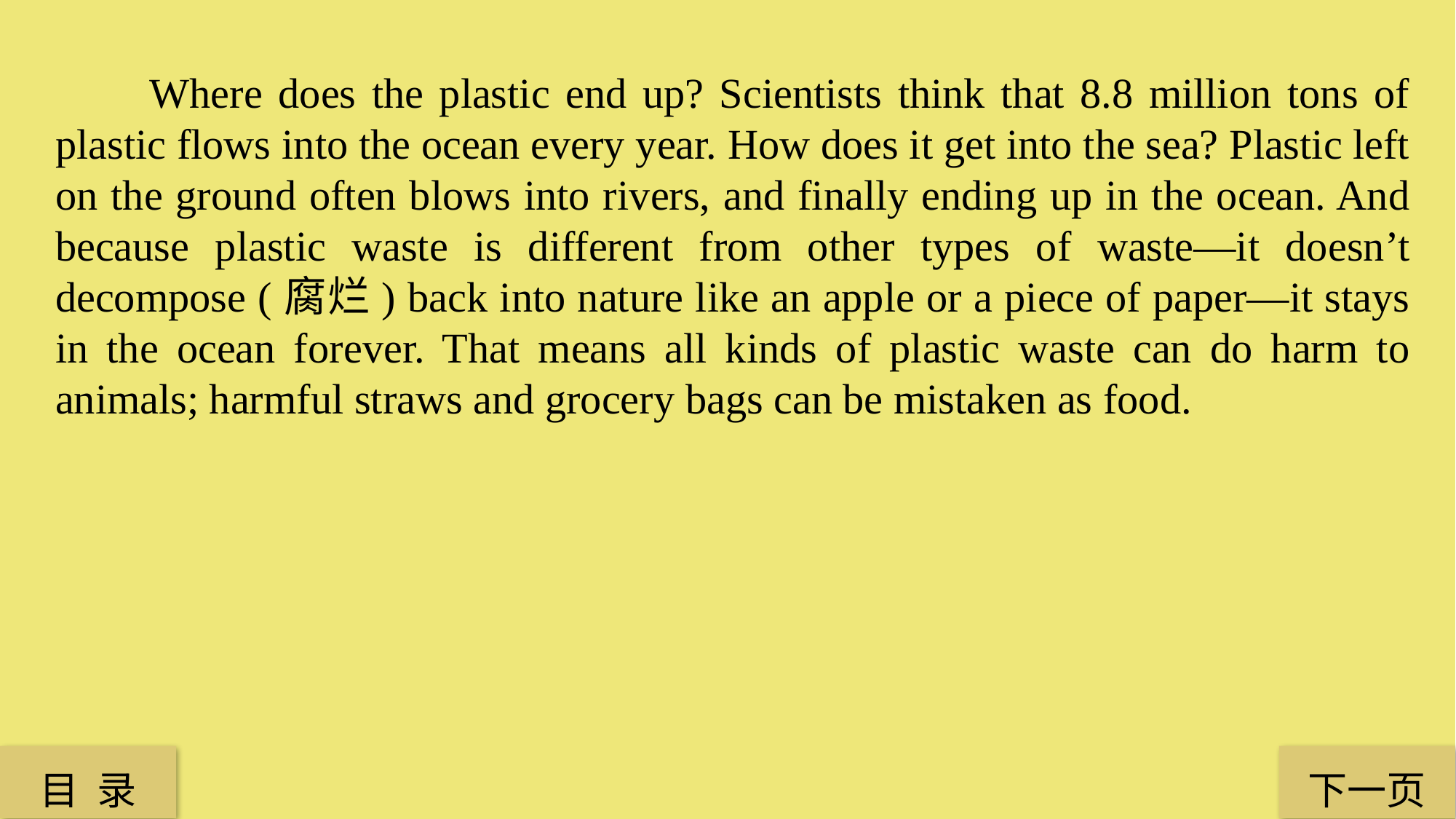

Where does the plastic end up? Scientists think that 8.8 million tons of plastic flows into the ocean every year. How does it get into the sea? Plastic left on the ground often blows into rivers, and finally ending up in the ocean. And because plastic waste is different from other types of waste—it doesn’t decompose (腐烂) back into nature like an apple or a piece of paper—it stays in the ocean forever. That means all kinds of plastic waste can do harm to animals; harmful straws and grocery bags can be mistaken as food.